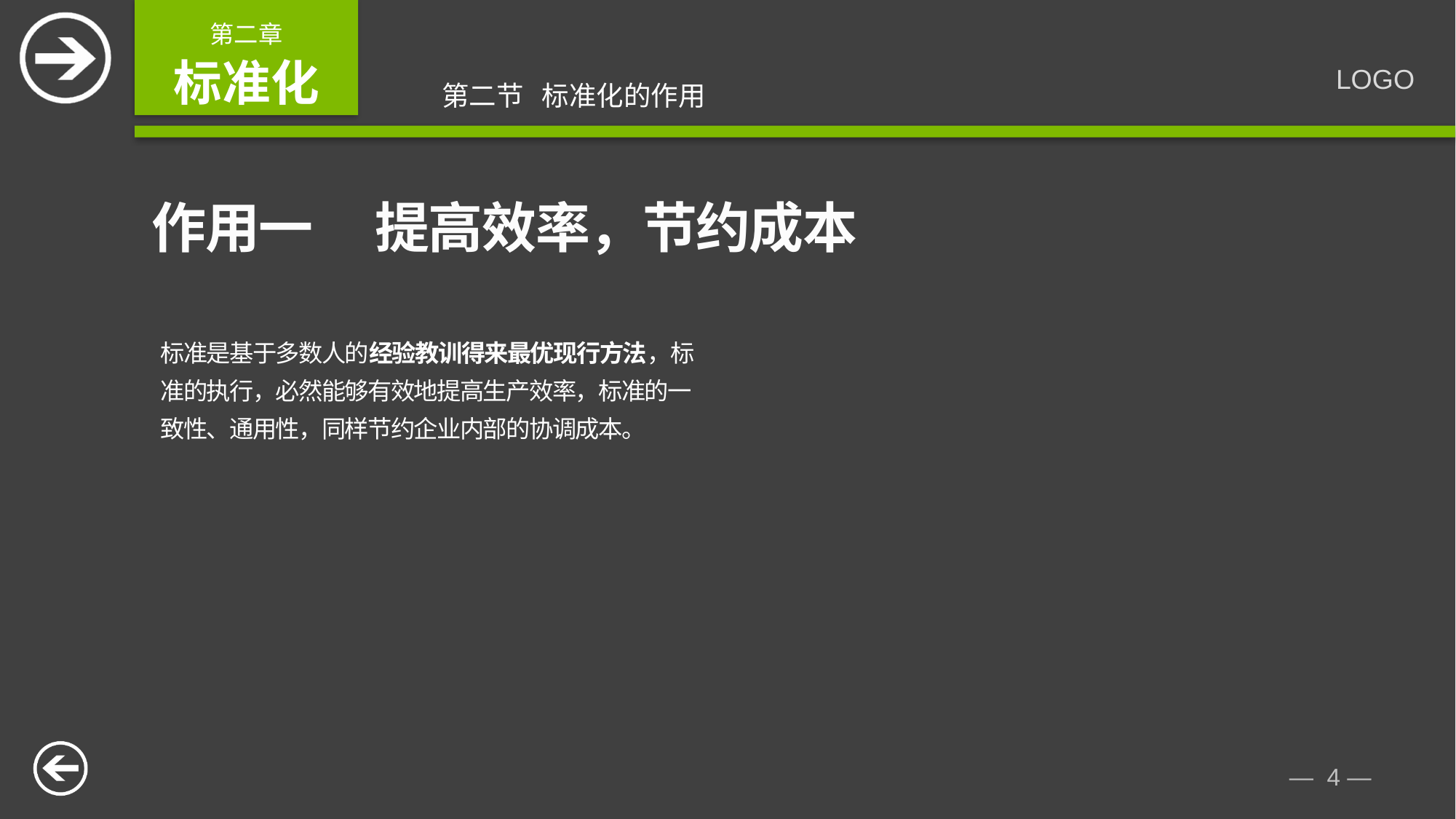

作用一
提高效率，节约成本
标准是基于多数人的经验教训得来最优现行方法，标准的执行，必然能够有效地提高生产效率，标准的一致性、通用性，同样节约企业内部的协调成本。